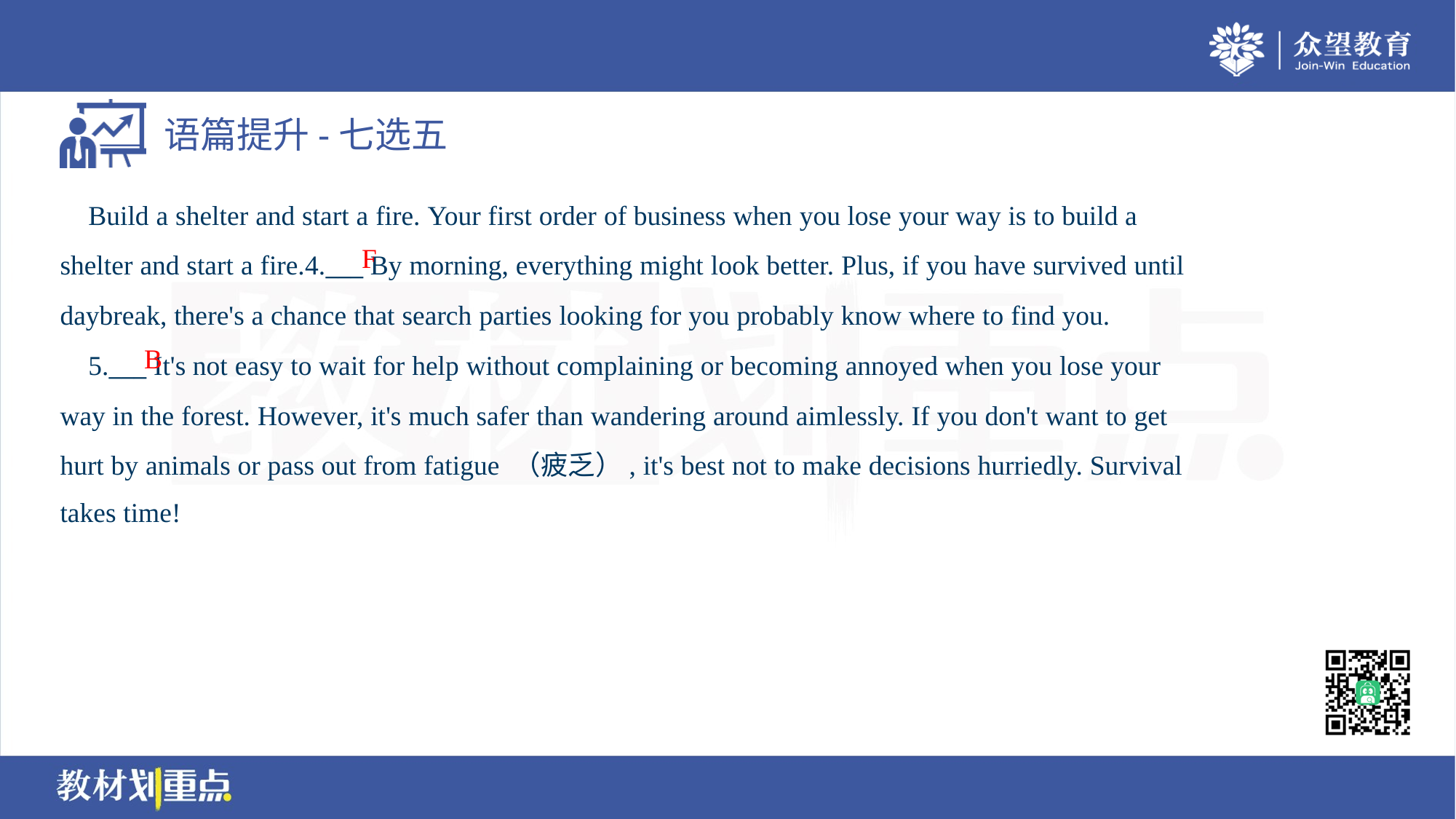

Build a shelter and start a fire. Your first order of business when you lose your way is to build a
shelter and start a fire.4.___ By morning, everything might look better. Plus, if you have survived until
daybreak, there's a chance that search parties looking for you probably know where to find you.
    5.___ It's not easy to wait for help without complaining or becoming annoyed when you lose your
way in the forest. However, it's much safer than wandering around aimlessly. If you don't want to get
hurt by animals or pass out from fatigue （疲乏）, it's best not to make decisions hurriedly. Survival
takes time!
F
B